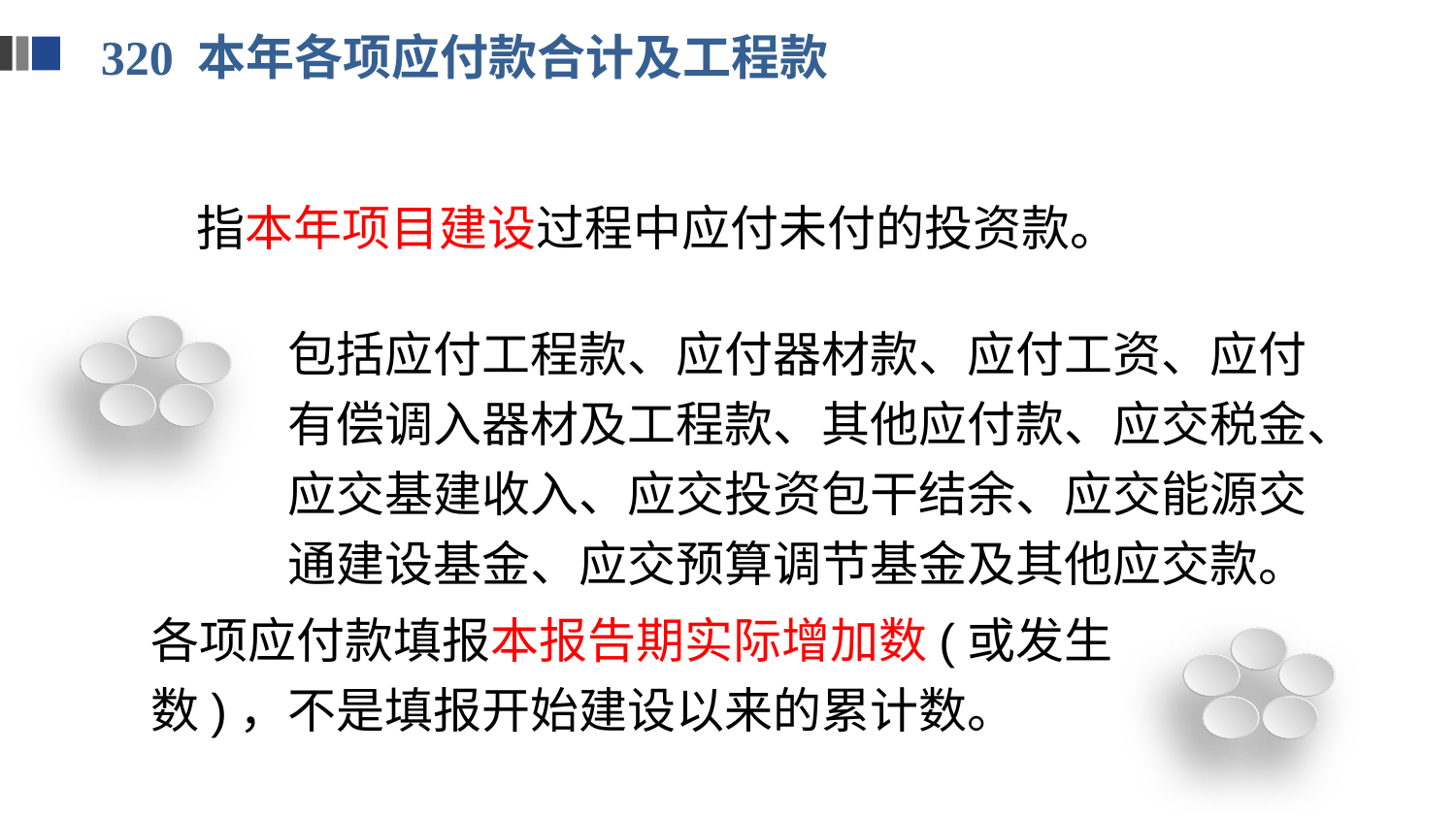

320 本年各项应付款合计及工程款

指本年项目建设过程中应付未付的投资款。
包括应付工程款、应付器材款、应付工资、应付有偿调入器材及工程款、其他应付款、应交税金、应交基建收入、应交投资包干结余、应交能源交通建设基金、应交预算调节基金及其他应交款。

各项应付款填报本报告期实际增加数(或发生数)，不是填报开始建设以来的累计数。